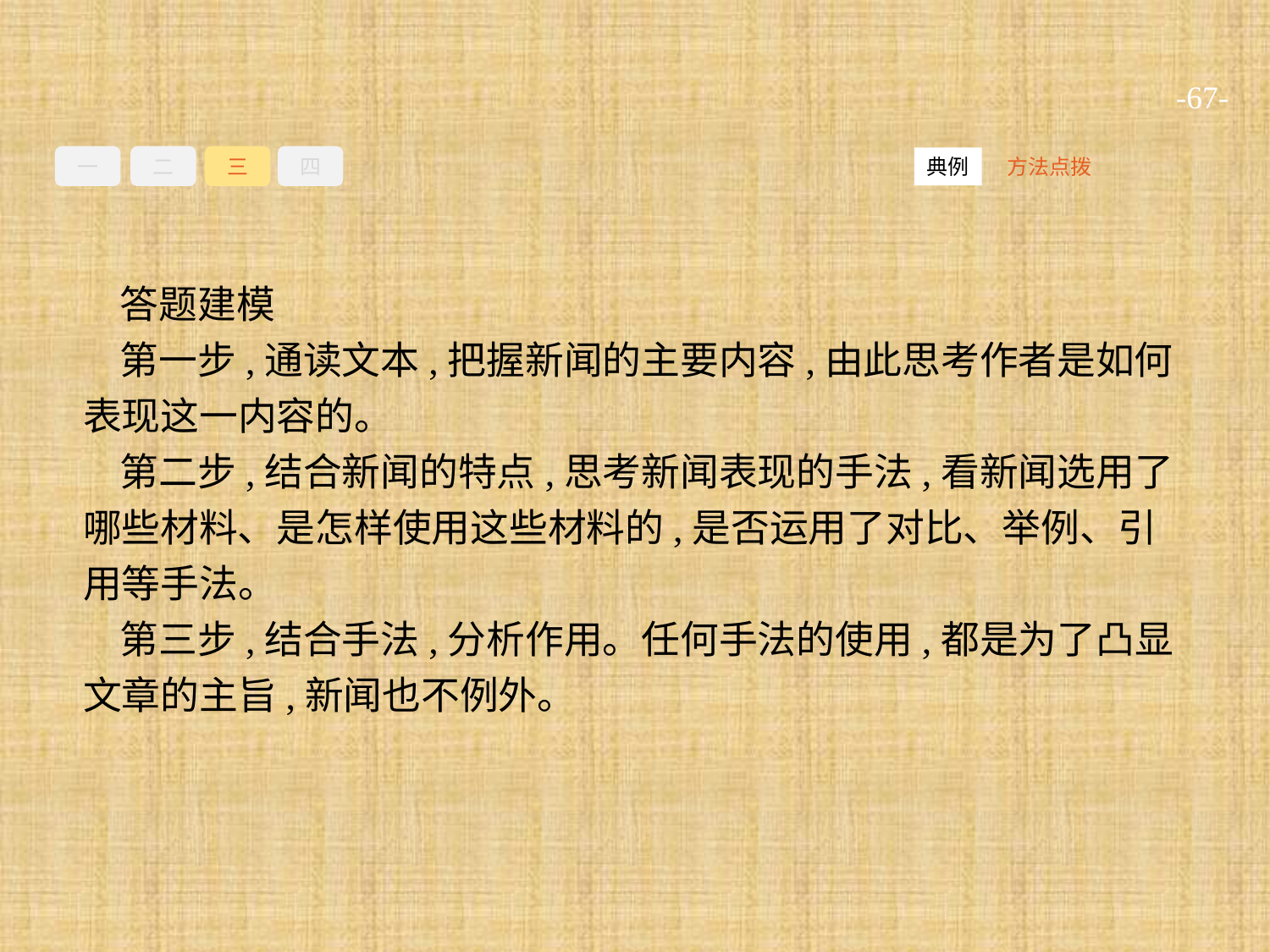

-67-
一
二
三
四
方法点拨
典例
答题建模
第一步,通读文本,把握新闻的主要内容,由此思考作者是如何表现这一内容的。
第二步,结合新闻的特点,思考新闻表现的手法,看新闻选用了哪些材料、是怎样使用这些材料的,是否运用了对比、举例、引用等手法。
第三步,结合手法,分析作用。任何手法的使用,都是为了凸显文章的主旨,新闻也不例外。